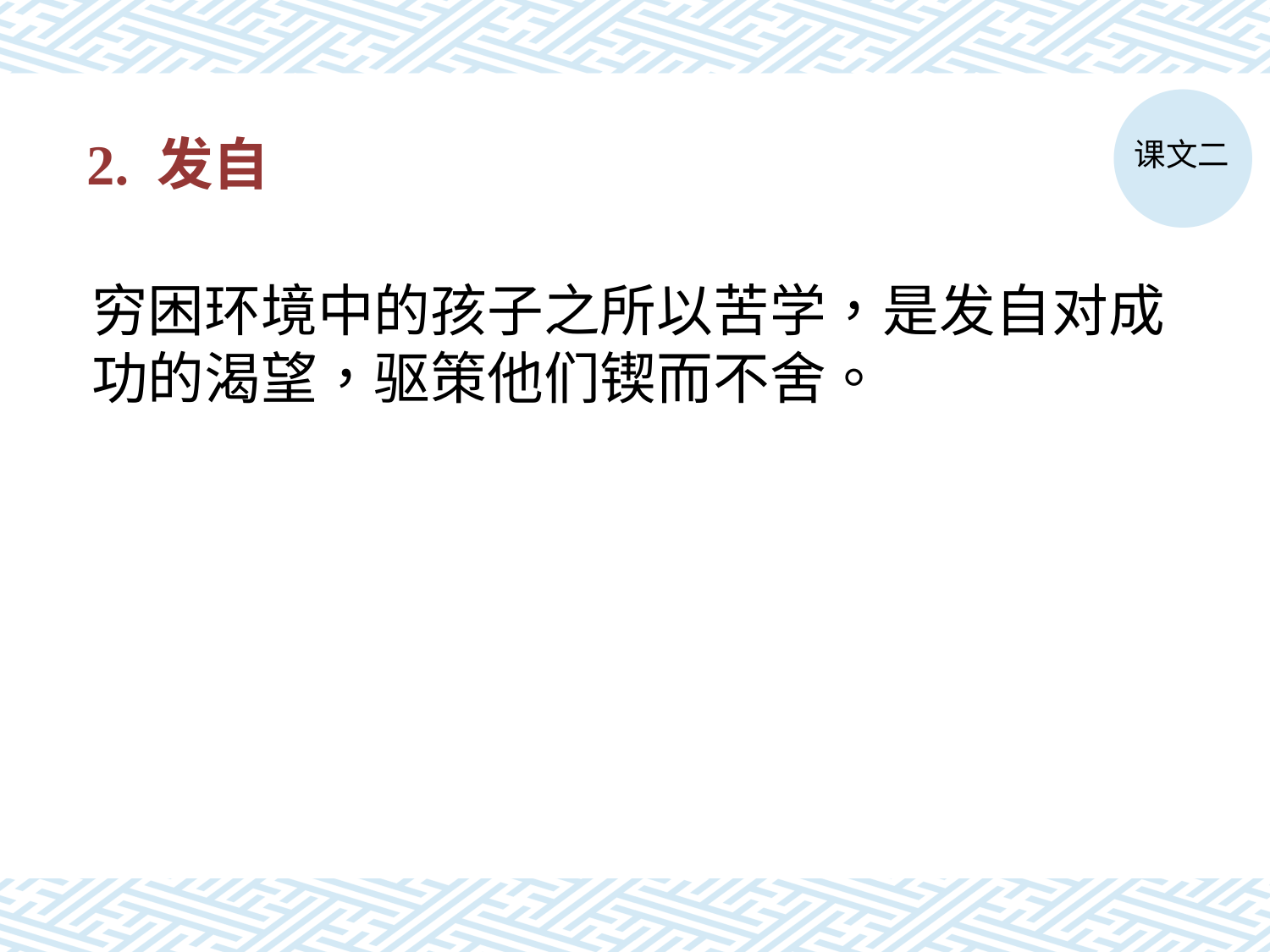

课文二
# 2. 发自
穷困环境中的孩子之所以苦学，是发自对成功的渴望，驱策他们锲而不舍。